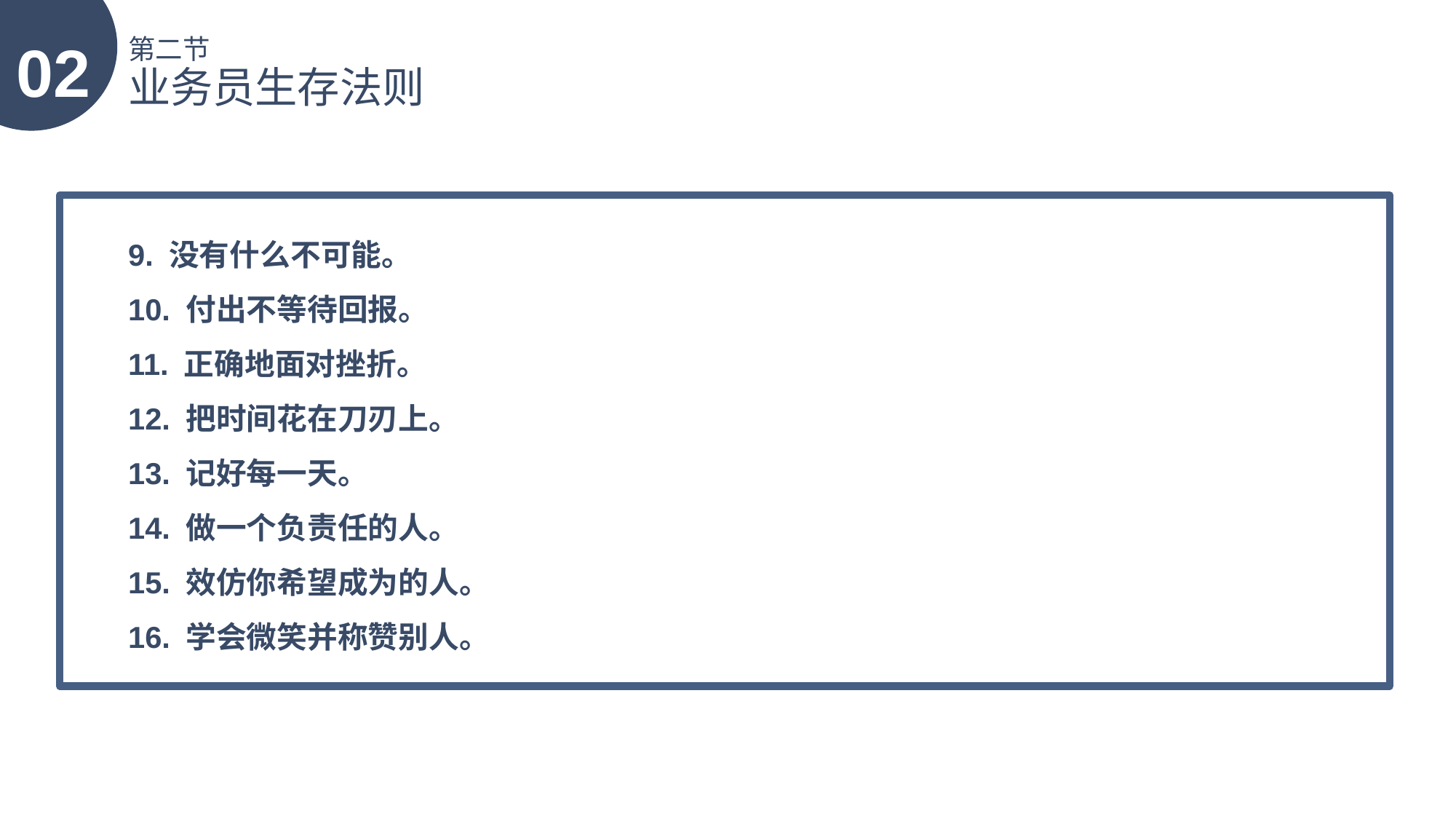

02
第二节
业务员生存法则

9. 没有什么不可能。
10. 付出不等待回报。
11. 正确地面对挫折。
12. 把时间花在刀刃上。
13. 记好每一天。
14. 做一个负责任的人。
15. 效仿你希望成为的人。
16. 学会微笑并称赞别人。